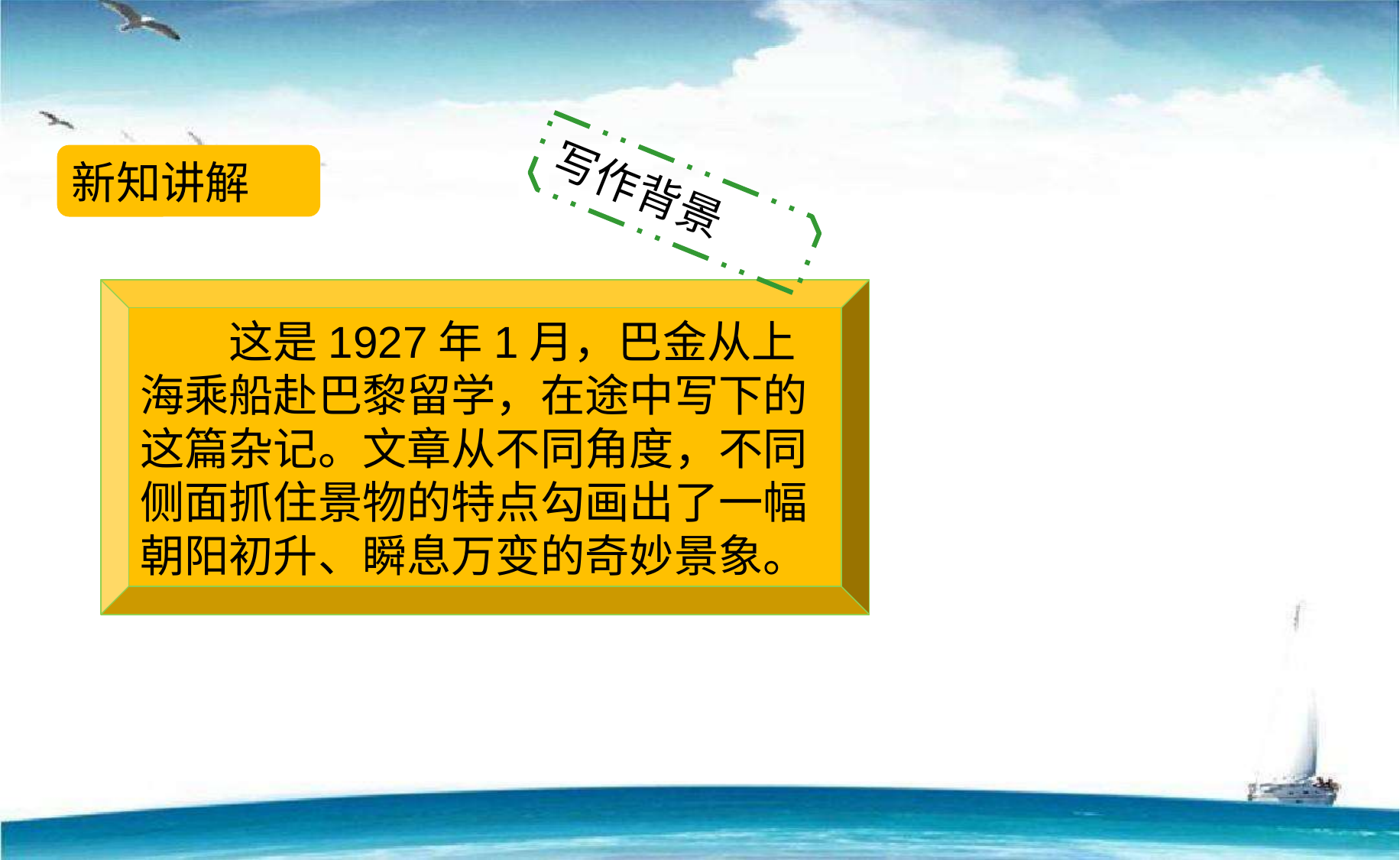

新知讲解
写作背景
    这是1927年1月，巴金从上海乘船赴巴黎留学，在途中写下的这篇杂记。文章从不同角度，不同侧面抓住景物的特点勾画出了一幅朝阳初升、瞬息万变的奇妙景象。